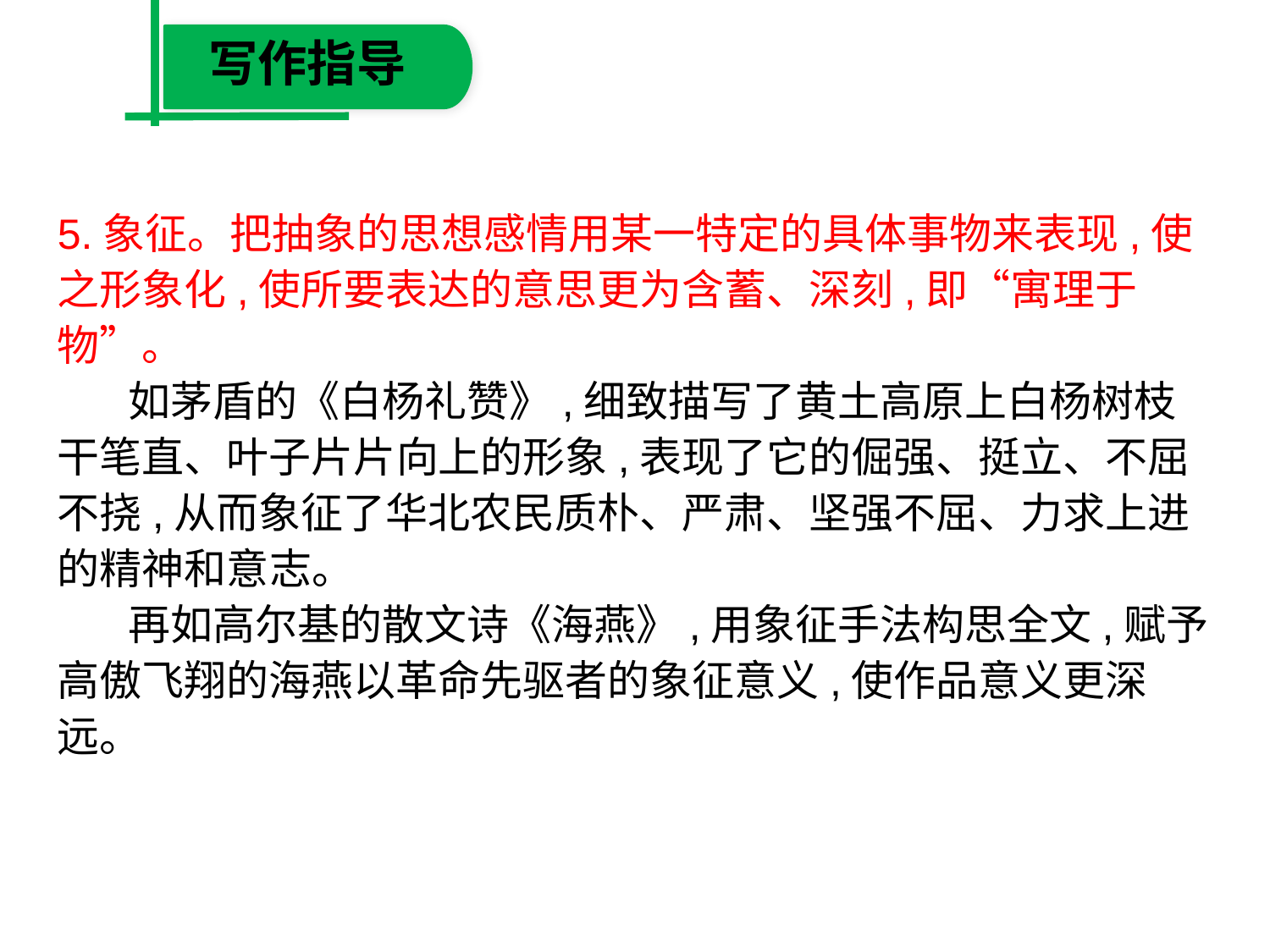

写作指导
5.象征。把抽象的思想感情用某一特定的具体事物来表现,使之形象化,使所要表达的意思更为含蓄、深刻,即“寓理于物”。
　   如茅盾的《白杨礼赞》,细致描写了黄土高原上白杨树枝干笔直、叶子片片向上的形象,表现了它的倔强、挺立、不屈不挠,从而象征了华北农民质朴、严肃、坚强不屈、力求上进的精神和意志。
　   再如高尔基的散文诗《海燕》,用象征手法构思全文,赋予高傲飞翔的海燕以革命先驱者的象征意义,使作品意义更深远。